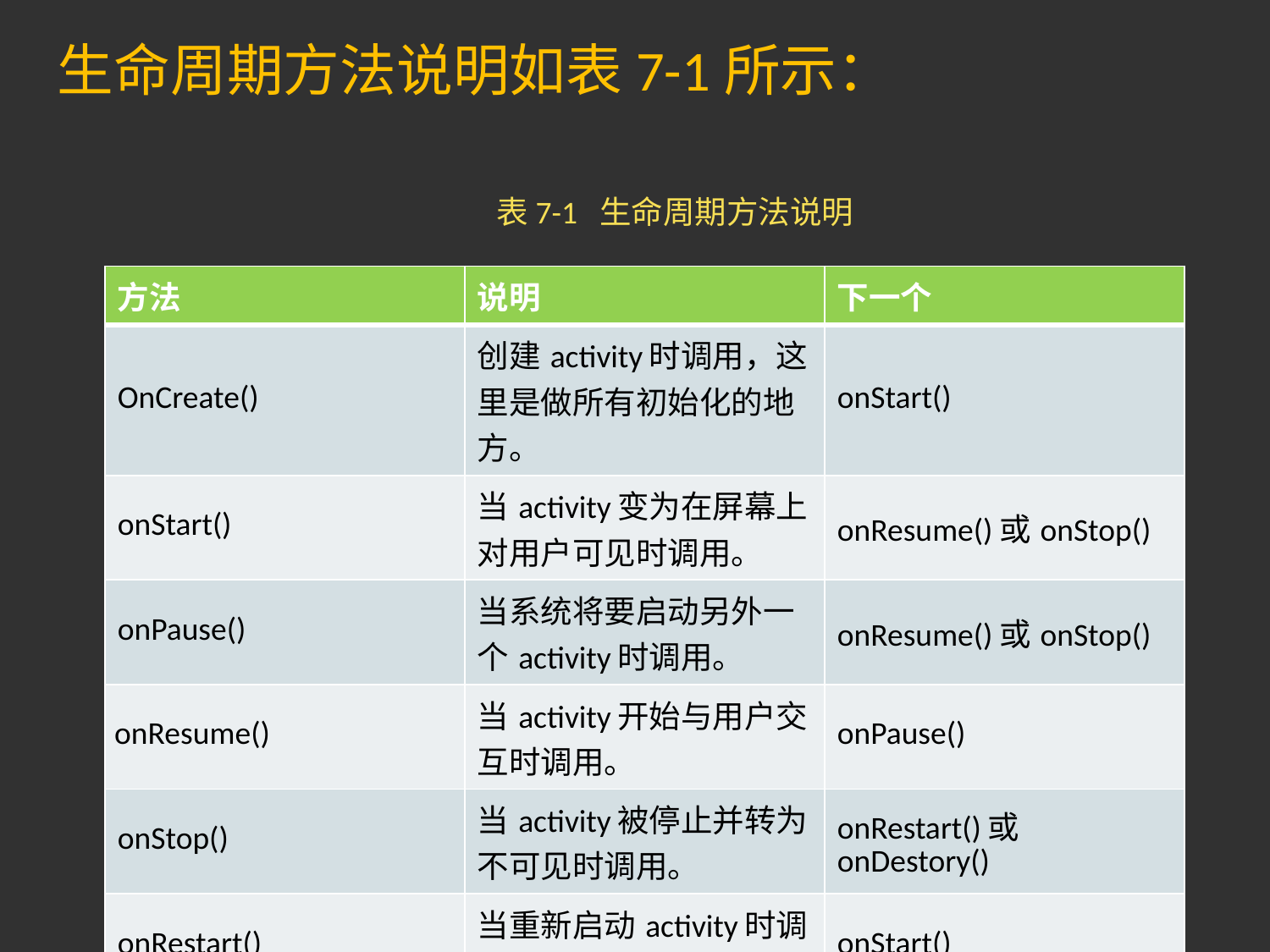

# 生命周期方法说明如表7-1所示：
表7-1  生命周期方法说明
| 方法 | 说明 | 下一个 |
| --- | --- | --- |
| OnCreate() | 创建activity时调用，这里是做所有初始化的地方。 | onStart() |
| onStart() | 当activity变为在屏幕上对用户可见时调用。 | onResume()或onStop() |
| onPause() | 当系统将要启动另外一个activity时调用。 | onResume()或onStop() |
| onResume() | 当activity开始与用户交互时调用。 | onPause() |
| onStop() | 当activity被停止并转为不可见时调用。 | onRestart()或onDestory() |
| onRestart() | 当重新启动activity时调用。 | onStart() |
| onDestory() | 当activity被销毁时调用。 | 无 |